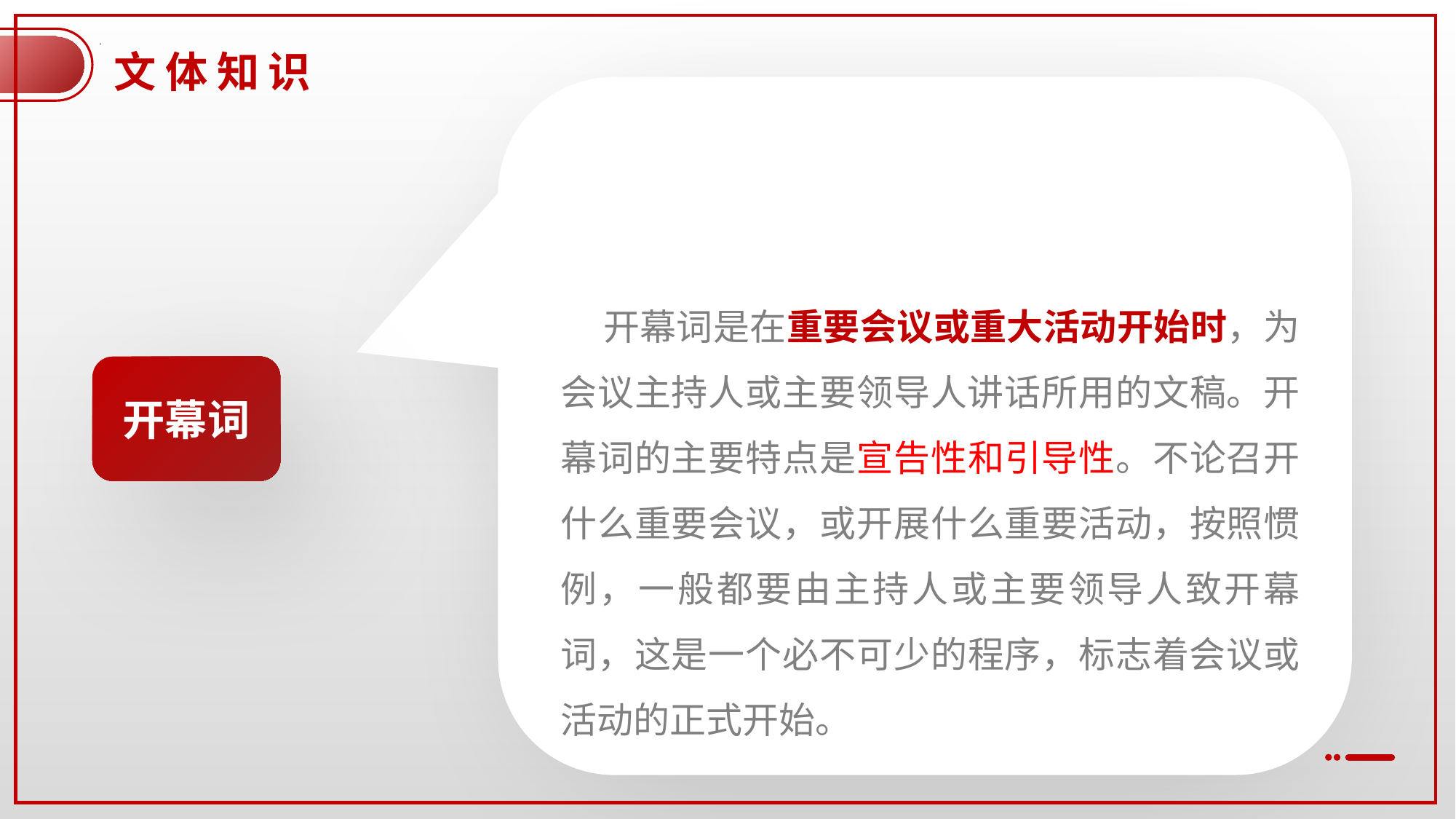

文体知识

    开幕词是在重要会议或重大活动开始时，为会议主持人或主要领导人讲话所用的文稿。开幕词的主要特点是宣告性和引导性。不论召开什么重要会议，或开展什么重要活动，按照惯例，一般都要由主持人或主要领导人致开幕词，这是一个必不可少的程序，标志着会议或活动的正式开始。
开幕词